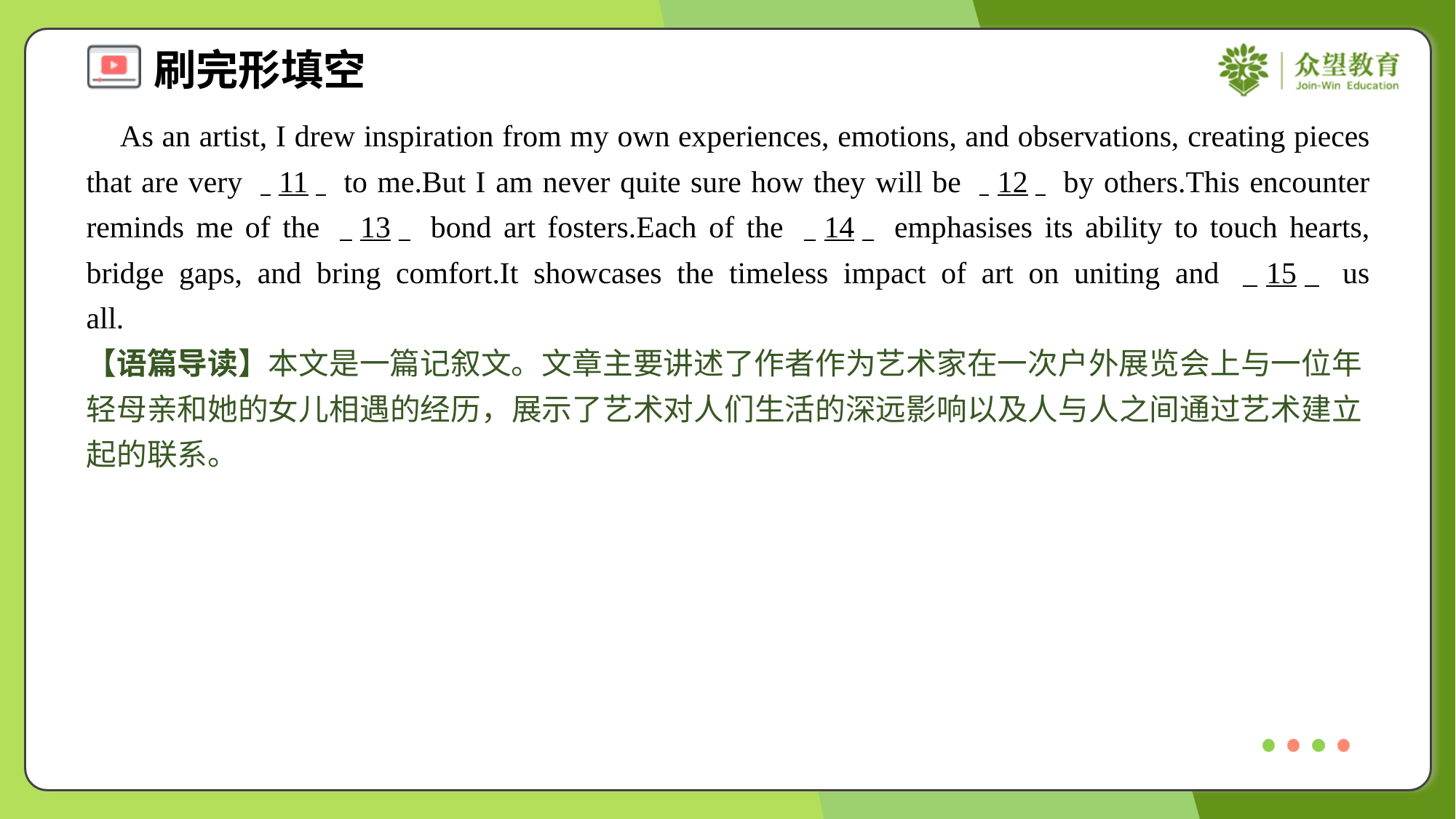

As an artist, I drew inspiration from my own experiences, emotions, and observations, creating pieces that are very . .11. . to me.But I am never quite sure how they will be . .12. . by others.This encounter reminds me of the . .13. . bond art fosters.Each of the . .14. . emphasises its ability to touch hearts, bridge gaps, and bring comfort.It showcases the timeless impact of art on uniting and . .15. . us all.#5
【语篇导读】本文是一篇记叙文。文章主要讲述了作者作为艺术家在一次户外展览会上与一位年轻母亲和她的女儿相遇的经历，展示了艺术对人们生活的深远影响以及人与人之间通过艺术建立起的联系。